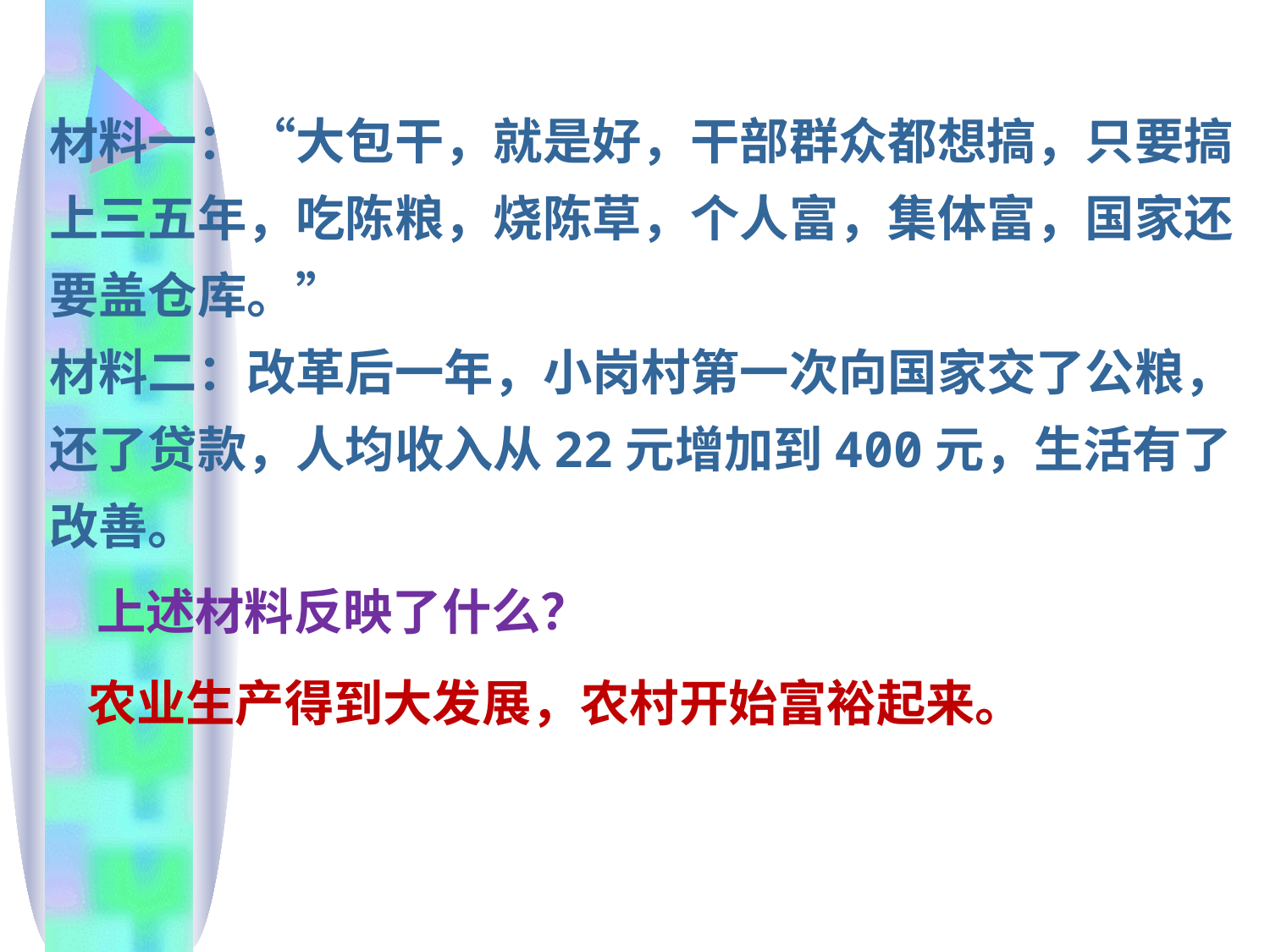

材料一：“大包干，就是好，干部群众都想搞，只要搞上三五年，吃陈粮，烧陈草，个人富，集体富，国家还要盖仓库。”
材料二：改革后一年，小岗村第一次向国家交了公粮，还了贷款，人均收入从22元增加到400元，生活有了改善。
上述材料反映了什么？
农业生产得到大发展，农村开始富裕起来。